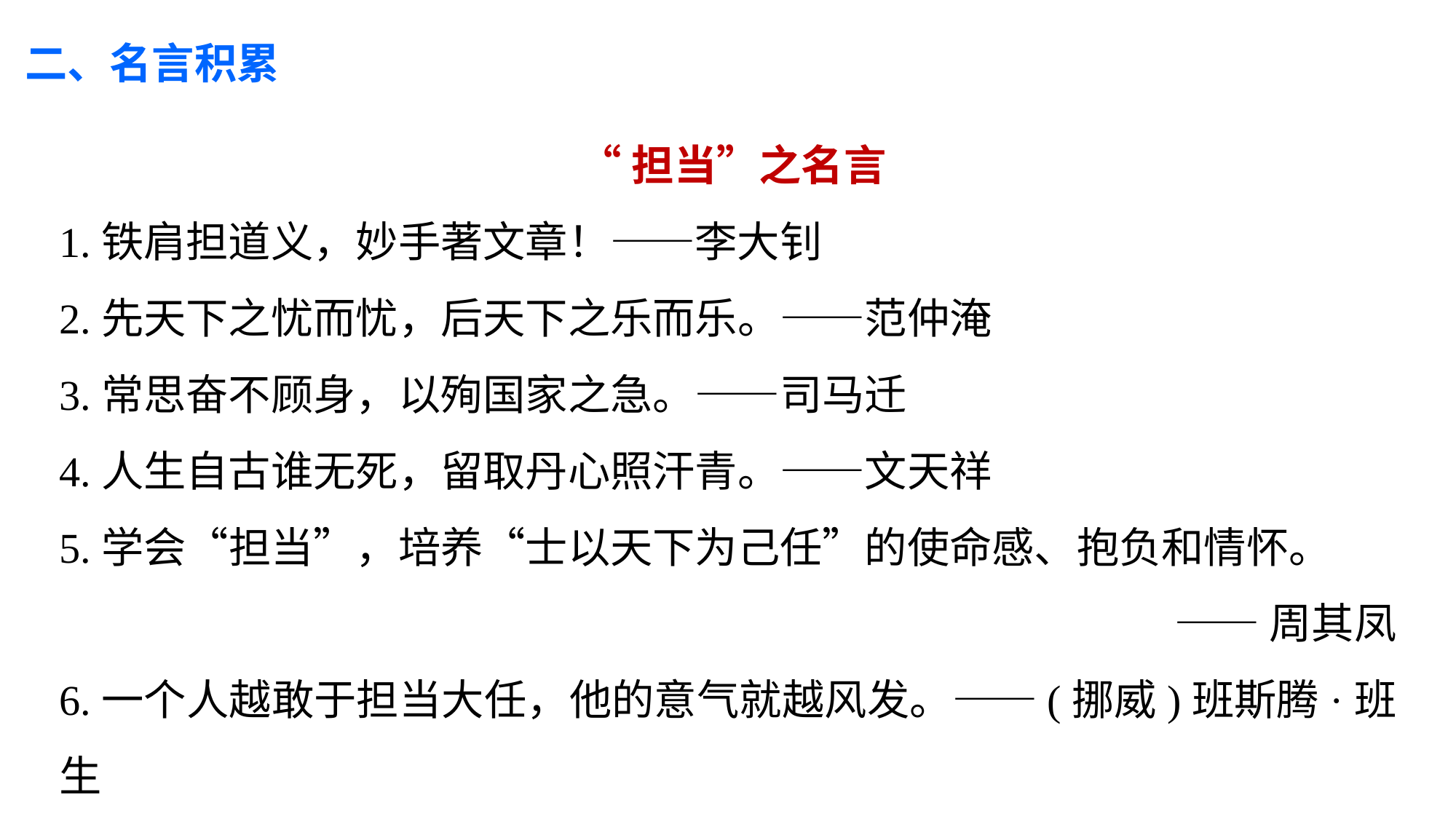

二、名言积累
 “担当”之名言
1.铁肩担道义，妙手著文章！——李大钊
2.先天下之忧而忧，后天下之乐而乐。——范仲淹
3.常思奋不顾身，以殉国家之急。——司马迁
4.人生自古谁无死，留取丹心照汗青。——文天祥
5.学会“担当”，培养“士以天下为己任”的使命感、抱负和情怀。
——周其凤
6.一个人越敢于担当大任，他的意气就越风发。——(挪威)班斯腾·班生